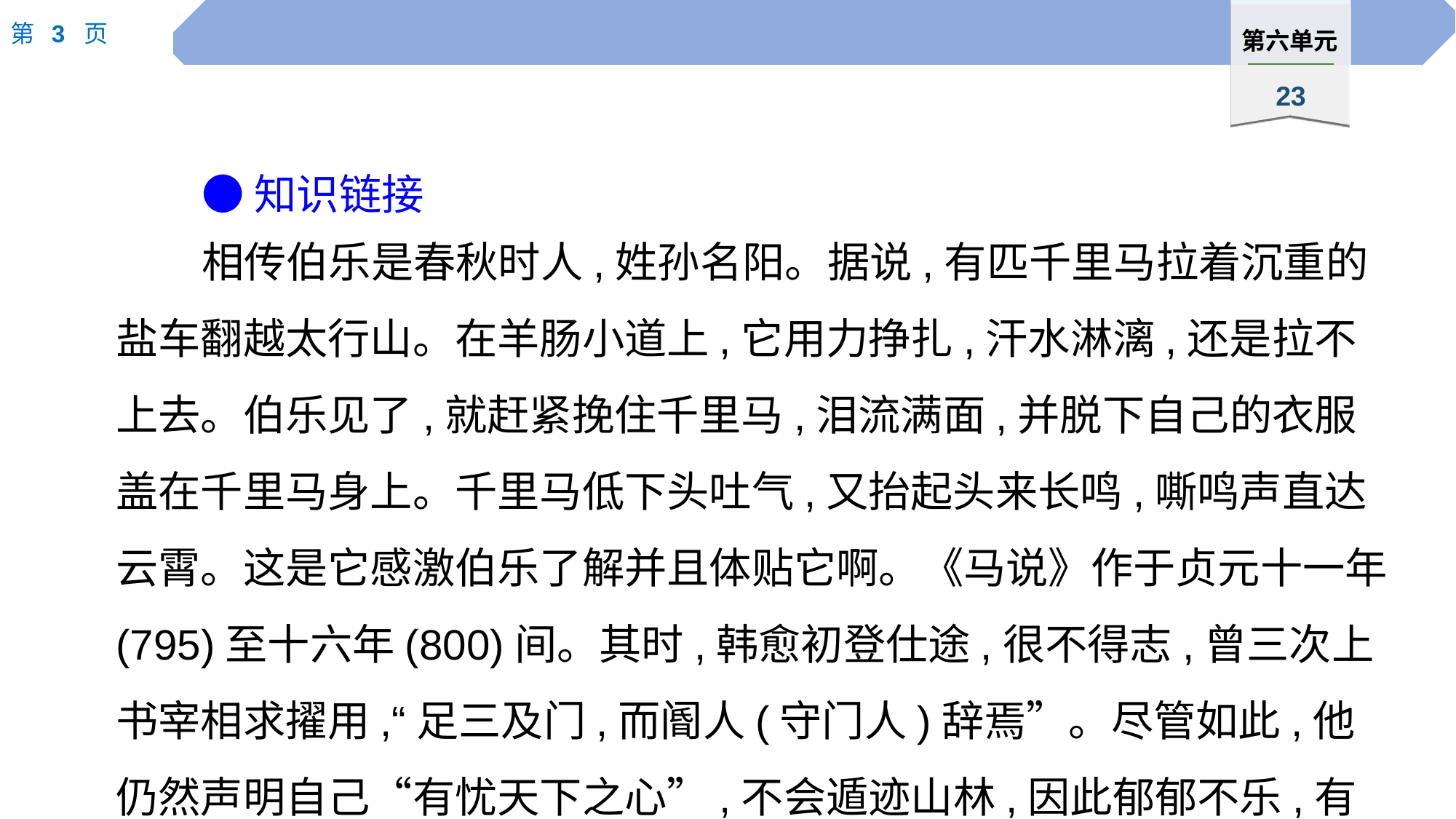

●知识链接
相传伯乐是春秋时人,姓孙名阳。据说,有匹千里马拉着沉重的盐车翻越太行山。在羊肠小道上,它用力挣扎,汗水淋漓,还是拉不上去。伯乐见了,就赶紧挽住千里马,泪流满面,并脱下自己的衣服盖在千里马身上。千里马低下头吐气,又抬起头来长鸣,嘶鸣声直达云霄。这是它感激伯乐了解并且体贴它啊。《马说》作于贞元十一年(795)至十六年(800)间。其时,韩愈初登仕途,很不得志,曾三次上书宰相求擢用,“足三及门,而阍人(守门人)辞焉”。尽管如此,他仍然声明自己“有忧天下之心”,不会遁迹山林,因此郁郁不乐,有“伯乐不常有”之叹。